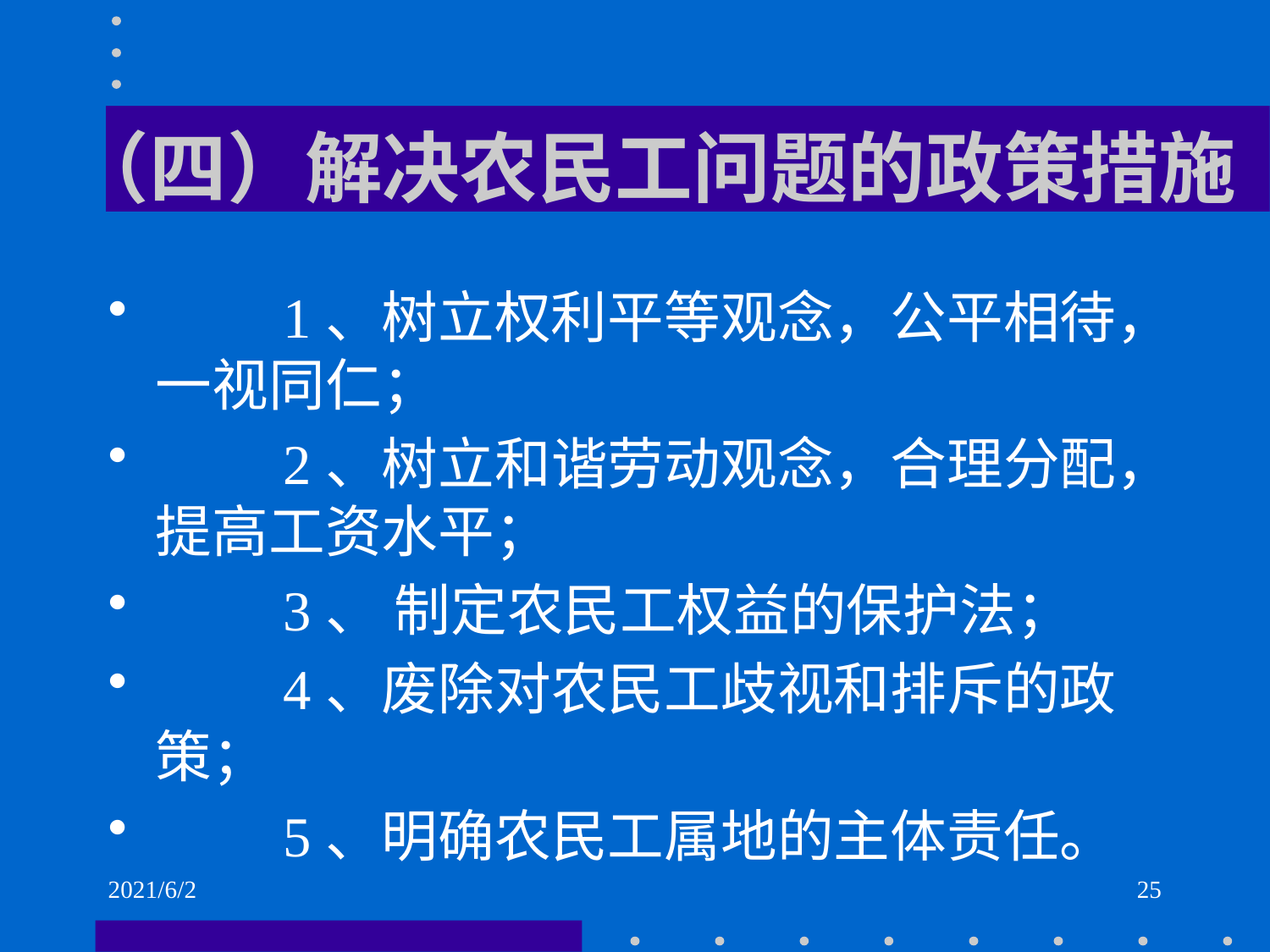

# （四）解决农民工问题的政策措施
         1、树立权利平等观念，公平相待，一视同仁；
         2、树立和谐劳动观念，合理分配，提高工资水平；
         3、 制定农民工权益的保护法；
         4、废除对农民工歧视和排斥的政策；
         5、明确农民工属地的主体责任。
2021/6/2
25